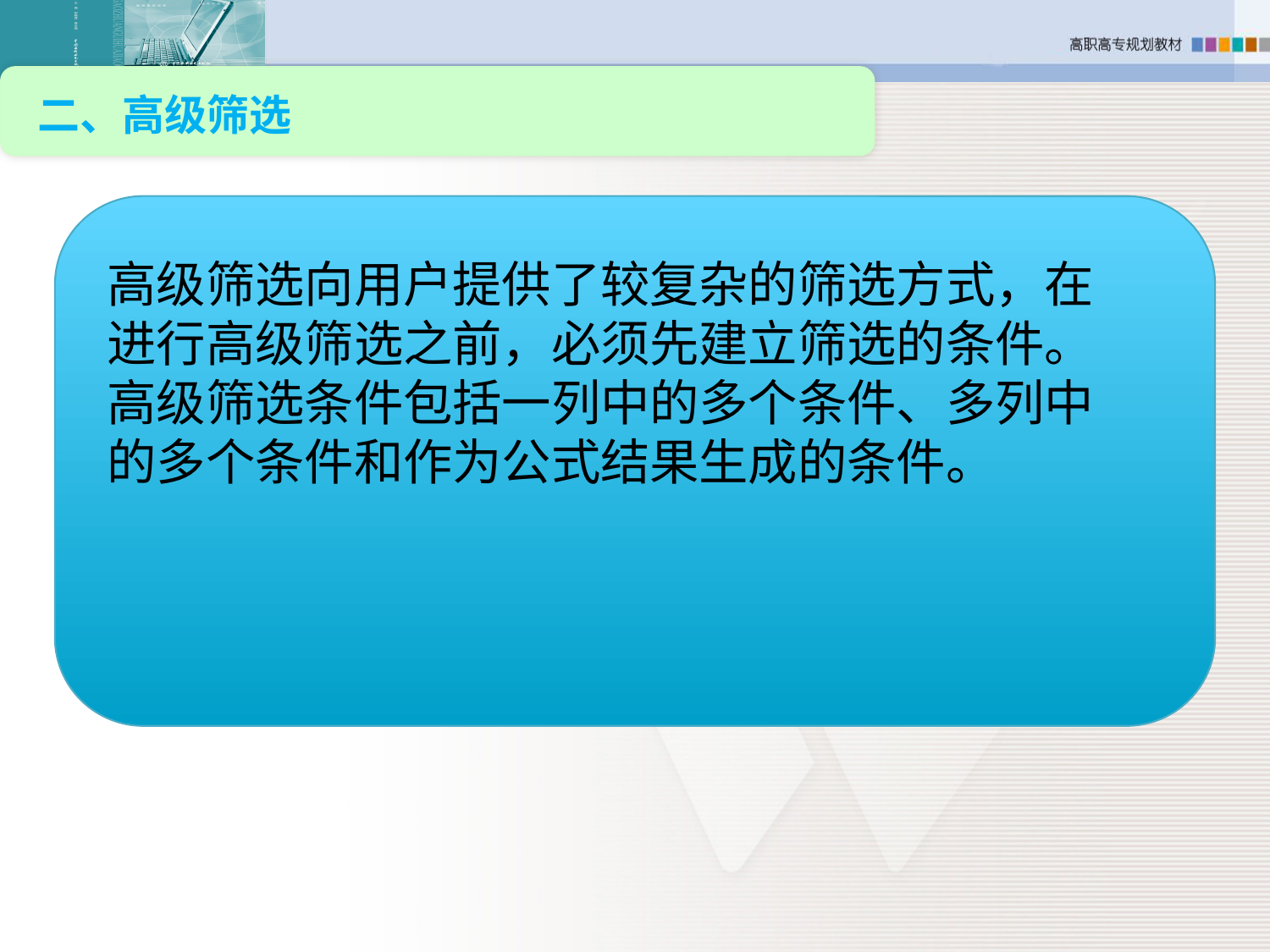

二、高级筛选

高级筛选向用户提供了较复杂的筛选方式，在进行高级筛选之前，必须先建立筛选的条件。高级筛选条件包括一列中的多个条件、多列中的多个条件和作为公式结果生成的条件。